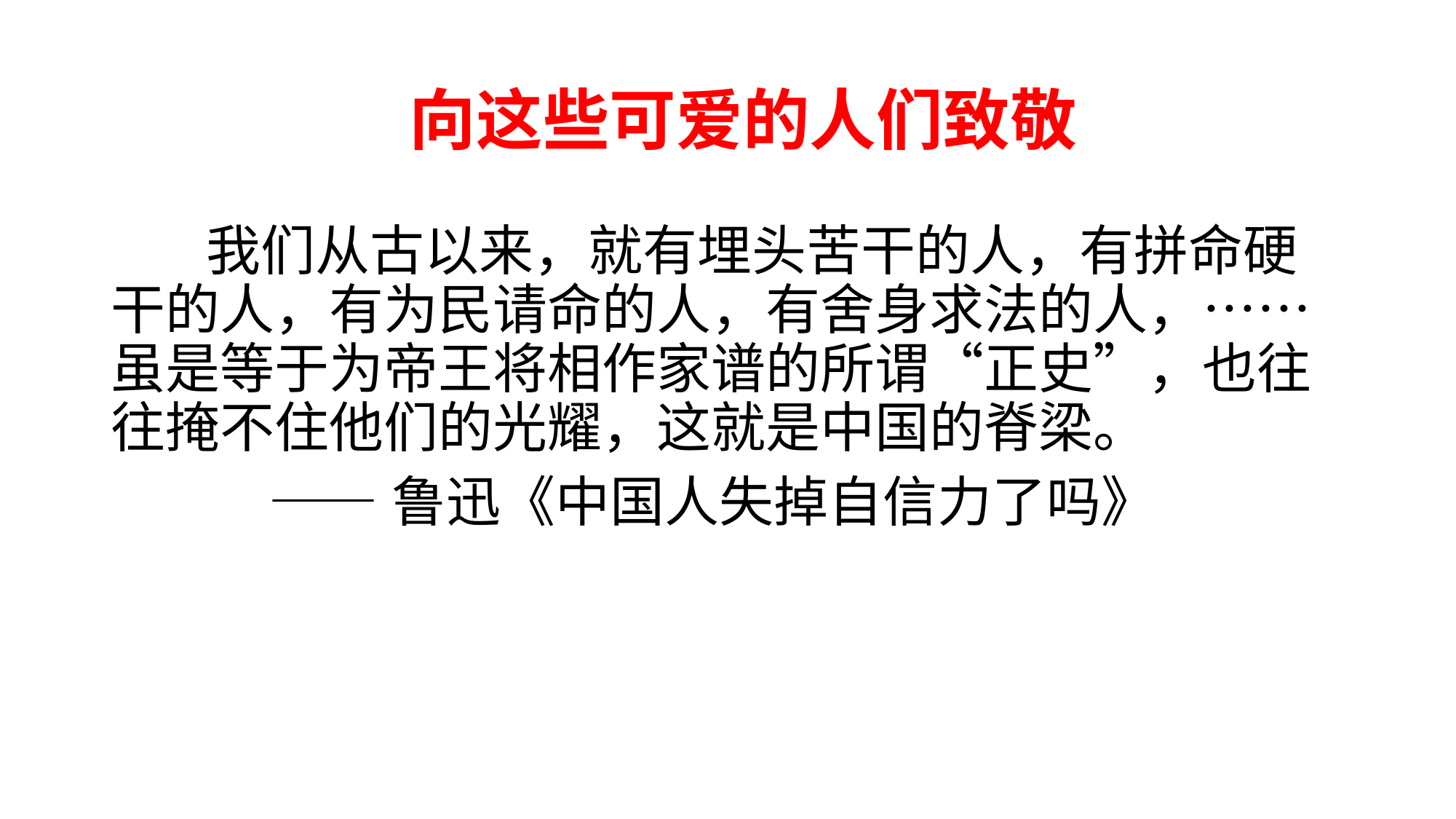

# 向这些可爱的人们致敬
         我们从古以来，就有埋头苦干的人，有拼命硬干的人，有为民请命的人，有舍身求法的人，……虽是等于为帝王将相作家谱的所谓“正史”，也往往掩不住他们的光耀，这就是中国的脊梁。
             ——鲁迅《中国人失掉自信力了吗》